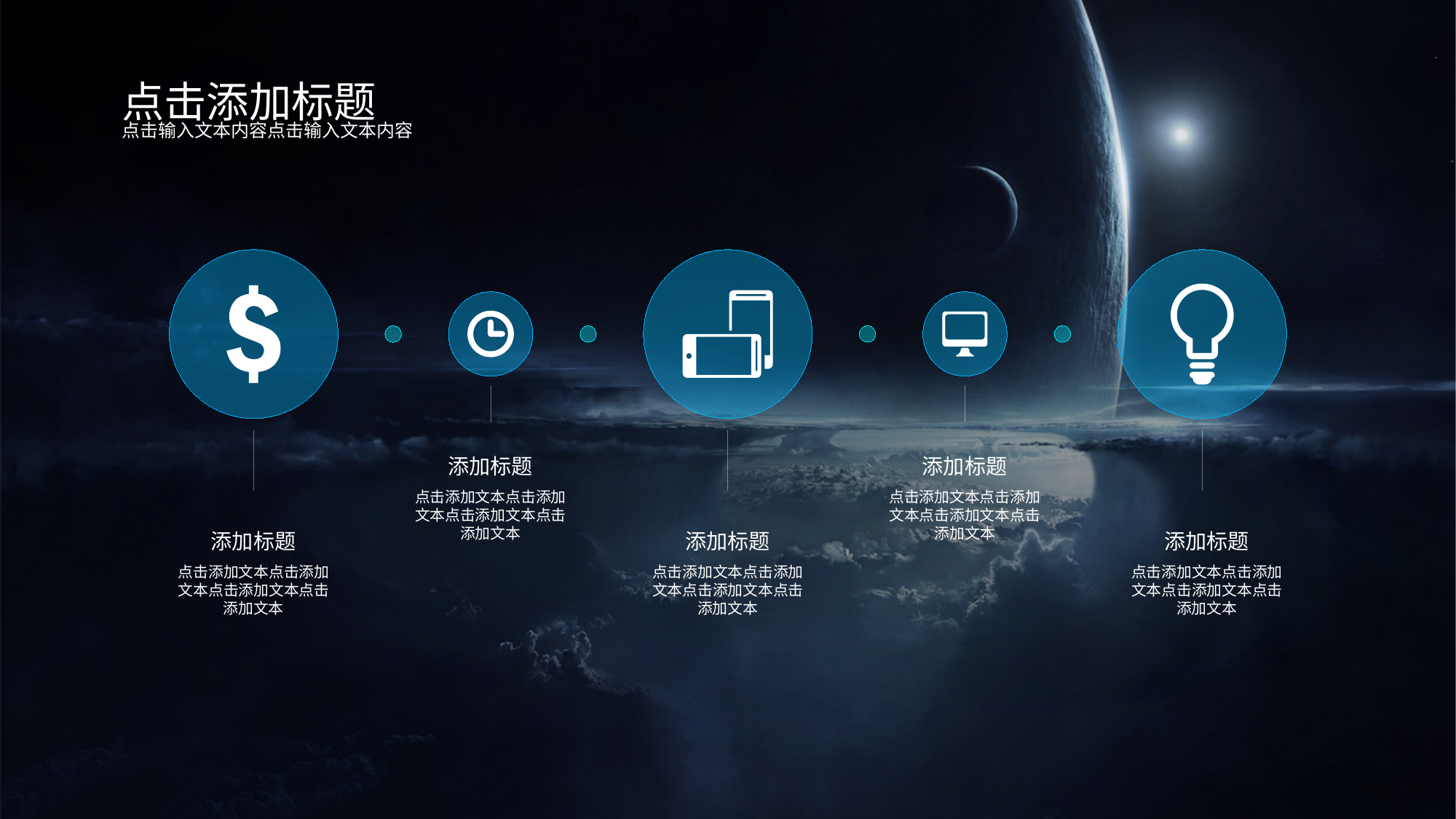

点击添加标题
点击输入文本内容点击输入文本内容

添加标题
添加标题
点击添加文本点击添加文本点击添加文本点击添加文本
点击添加文本点击添加文本点击添加文本点击添加文本
添加标题
添加标题
添加标题
点击添加文本点击添加文本点击添加文本点击添加文本
点击添加文本点击添加文本点击添加文本点击添加文本
点击添加文本点击添加文本点击添加文本点击添加文本